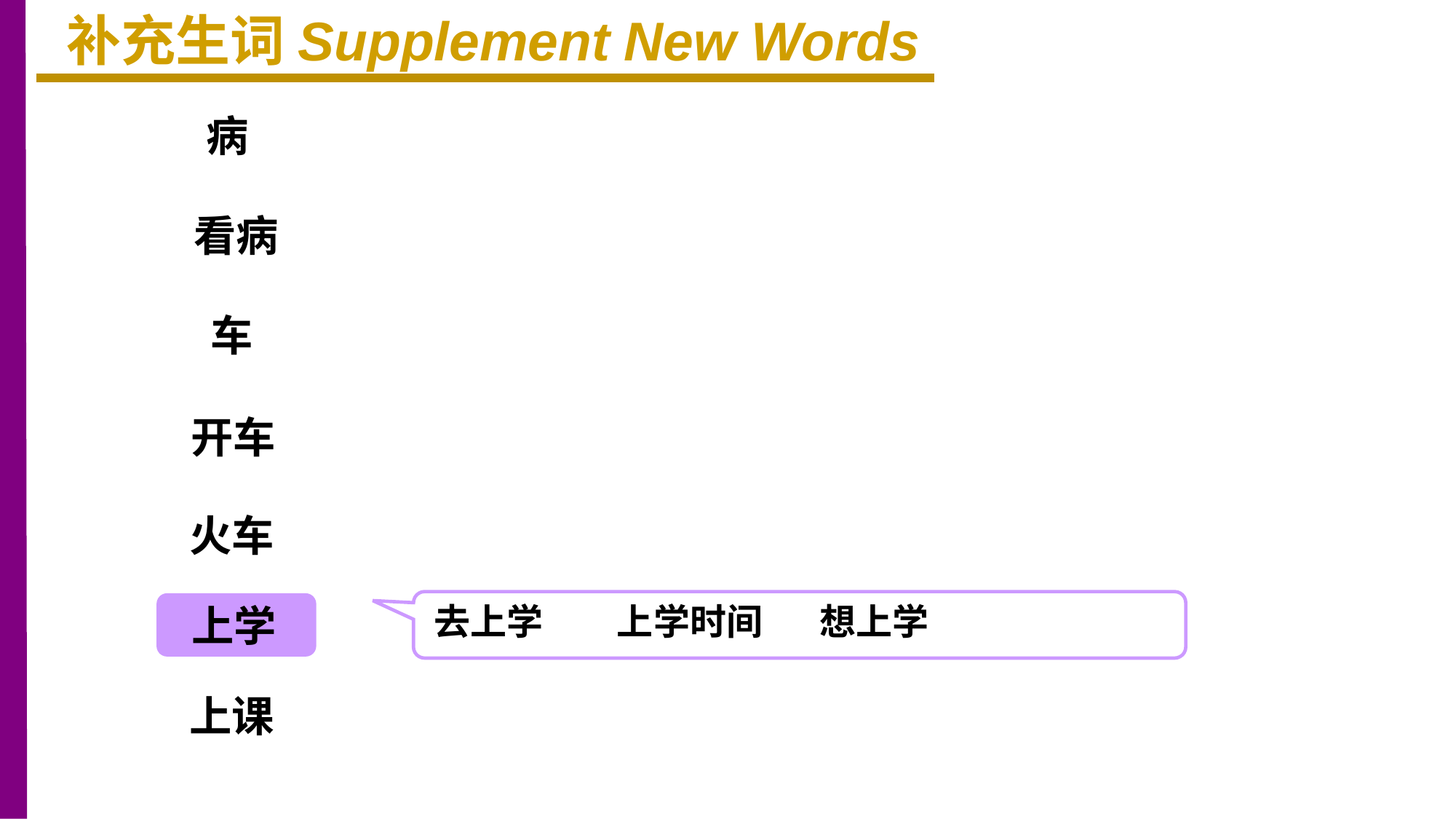

补充生词Supplement New Words
病
看病
车
开车
火车

去上学         上学时间       想上学
上学
上课